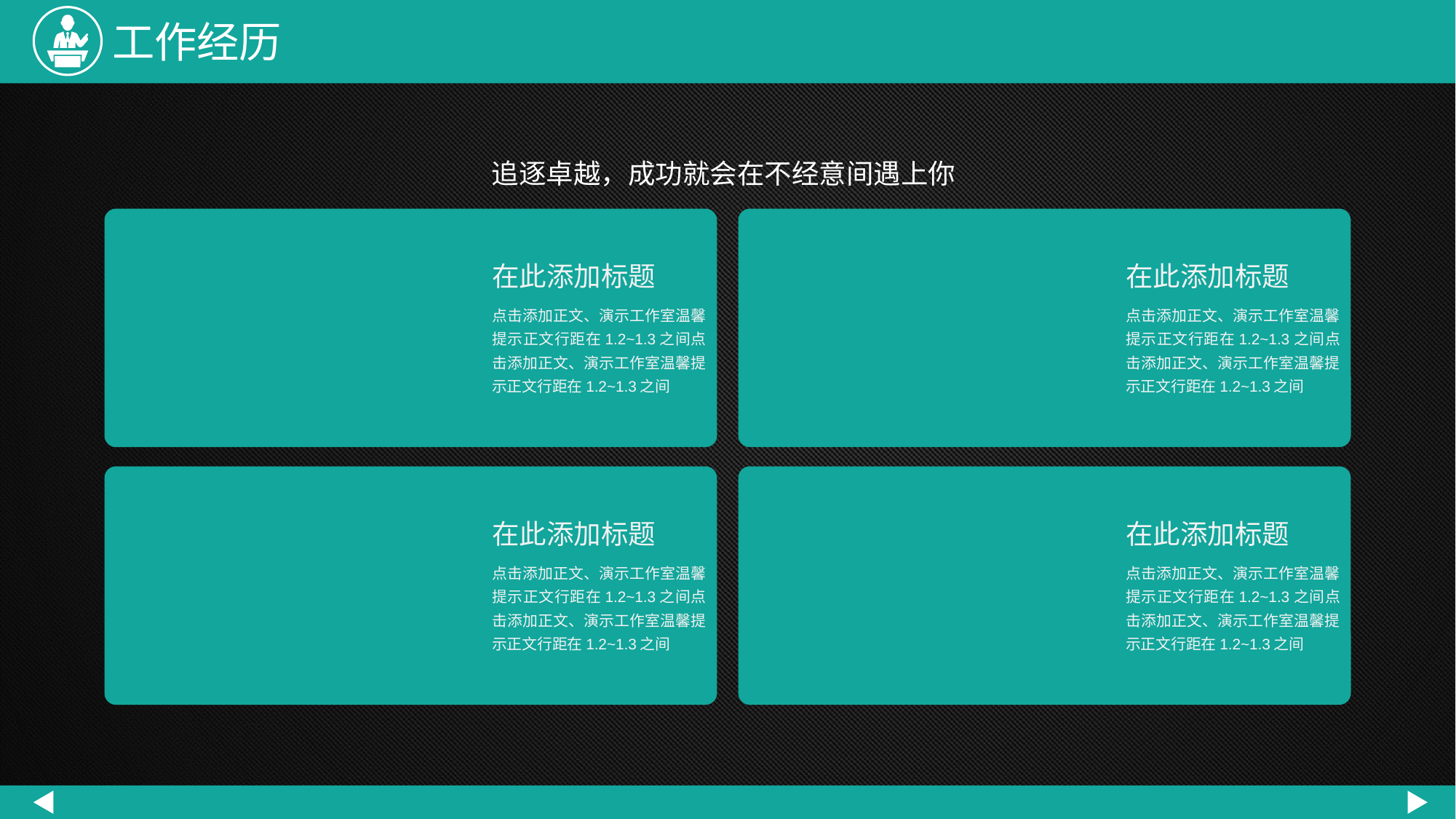

工作经历
追逐卓越，成功就会在不经意间遇上你

在此添加标题
在此添加标题
点击添加正文、演示工作室温馨提示正文行距在1.2~1.3之间点击添加正文、演示工作室温馨提示正文行距在1.2~1.3之间
点击添加正文、演示工作室温馨提示正文行距在1.2~1.3之间点击添加正文、演示工作室温馨提示正文行距在1.2~1.3之间

在此添加标题
在此添加标题
点击添加正文、演示工作室温馨提示正文行距在1.2~1.3之间点击添加正文、演示工作室温馨提示正文行距在1.2~1.3之间
点击添加正文、演示工作室温馨提示正文行距在1.2~1.3之间点击添加正文、演示工作室温馨提示正文行距在1.2~1.3之间